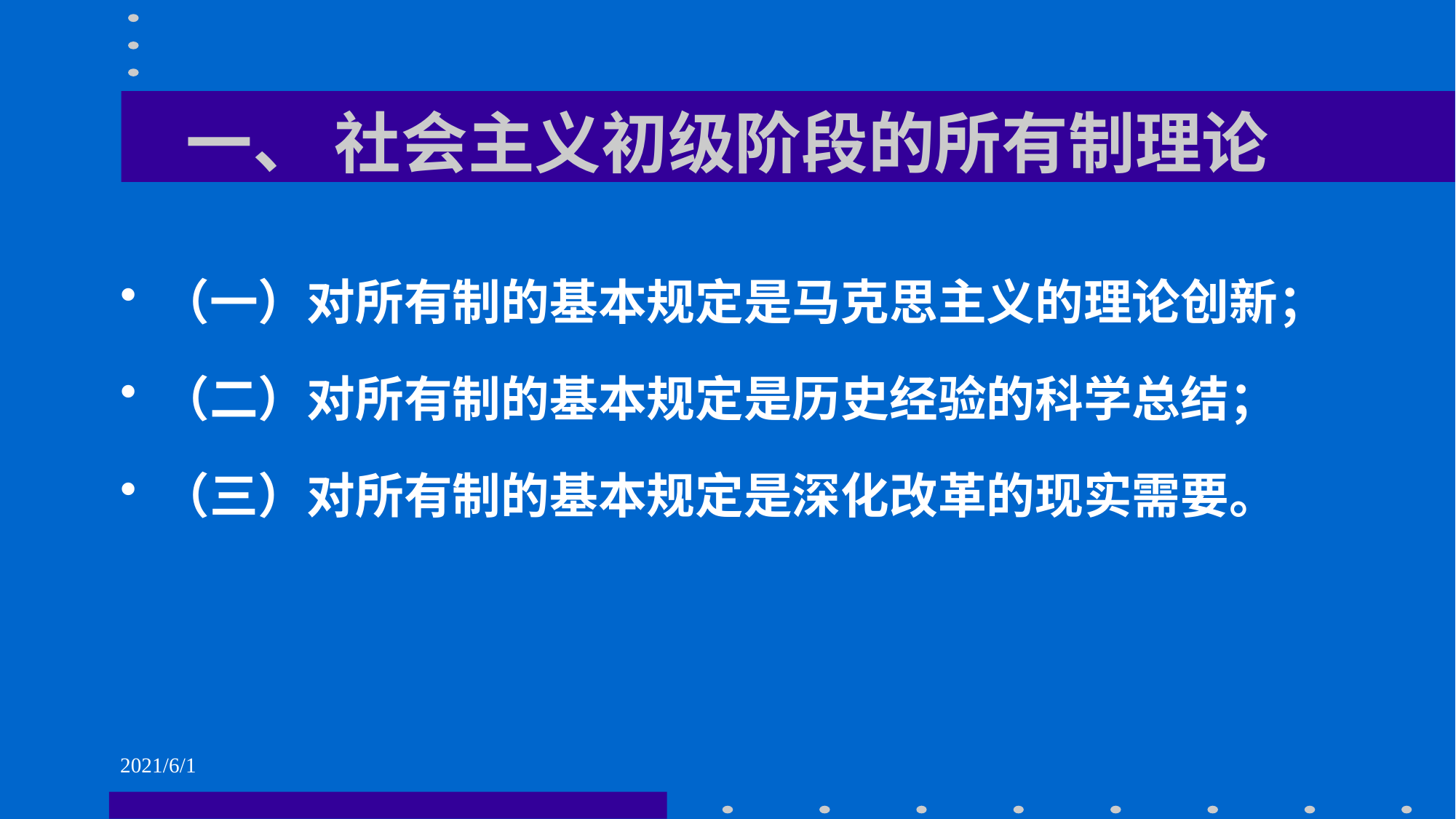

# 一、 社会主义初级阶段的所有制理论
（一）对所有制的基本规定是马克思主义的理论创新；
（二）对所有制的基本规定是历史经验的科学总结；
（三）对所有制的基本规定是深化改革的现实需要。
2021/6/1